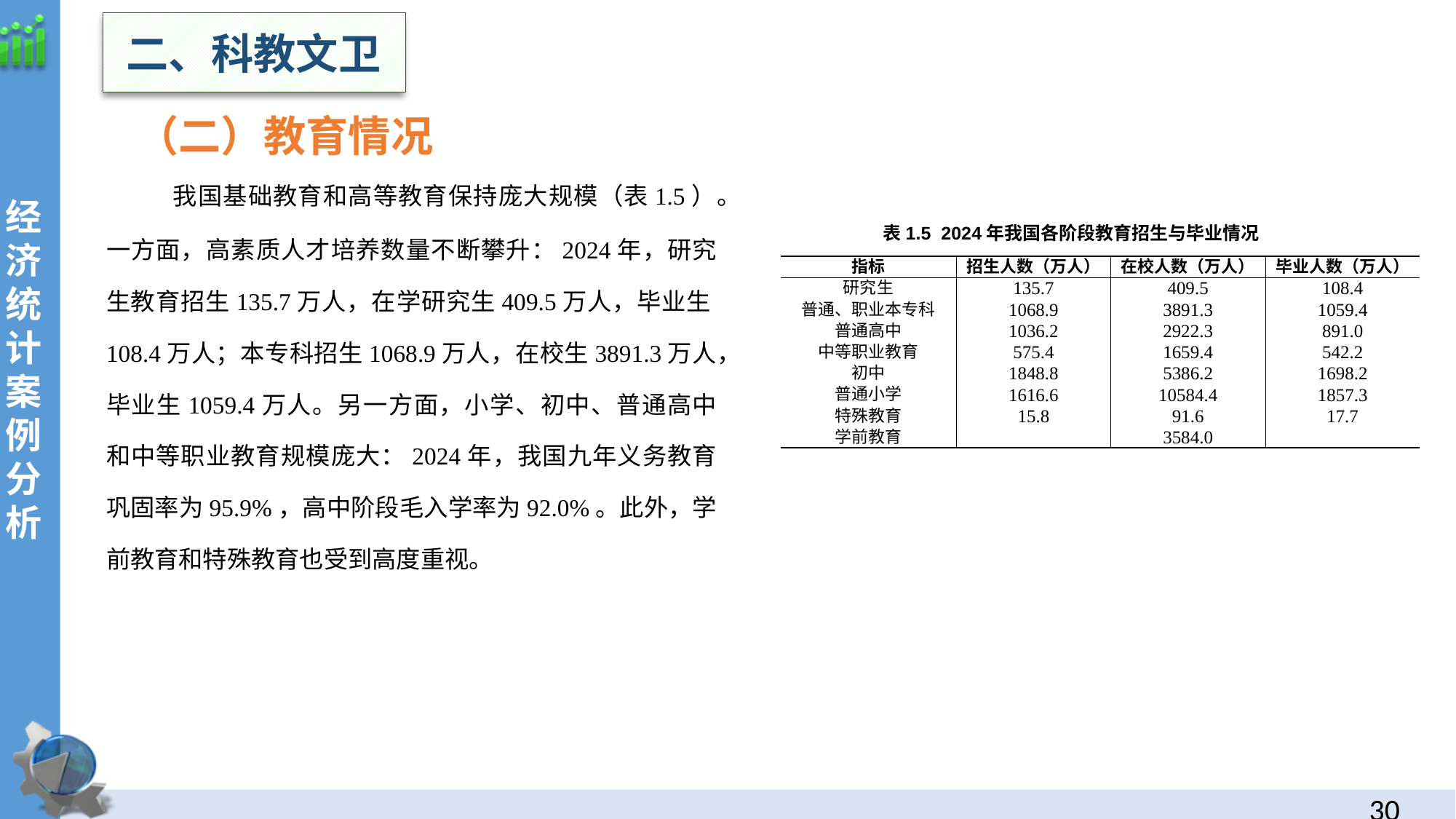

二、科教文卫

（二）教育情况
   我国基础教育和高等教育保持庞大规模（表1.5）。一方面，高素质人才培养数量不断攀升：2024年，研究生教育招生135.7万人，在学研究生409.5万人，毕业生108.4万人；本专科招生1068.9万人，在校生3891.3万人，毕业生1059.4万人。另一方面，小学、初中、普通高中和中等职业教育规模庞大：2024年，我国九年义务教育巩固率为95.9%，高中阶段毛入学率为92.0%。此外，学前教育和特殊教育也受到高度重视。

经
济统计案例分析
表1.5  2024年我国各阶段教育招生与毕业情况
| 指标 | 招生人数（万人） | 在校人数（万人） | 毕业人数（万人） |
| --- | --- | --- | --- |
| 研究生 | 135.7 | 409.5 | 108.4 |
| 普通、职业本专科 | 1068.9 | 3891.3 | 1059.4 |
| 普通高中 | 1036.2 | 2922.3 | 891.0 |
| 中等职业教育 | 575.4 | 1659.4 | 542.2 |
| 初中 | 1848.8 | 5386.2 | 1698.2 |
| 普通小学 | 1616.6 | 10584.4 | 1857.3 |
| 特殊教育 | 15.8 | 91.6 | 17.7 |
| 学前教育 |  | 3584.0 |  |

30